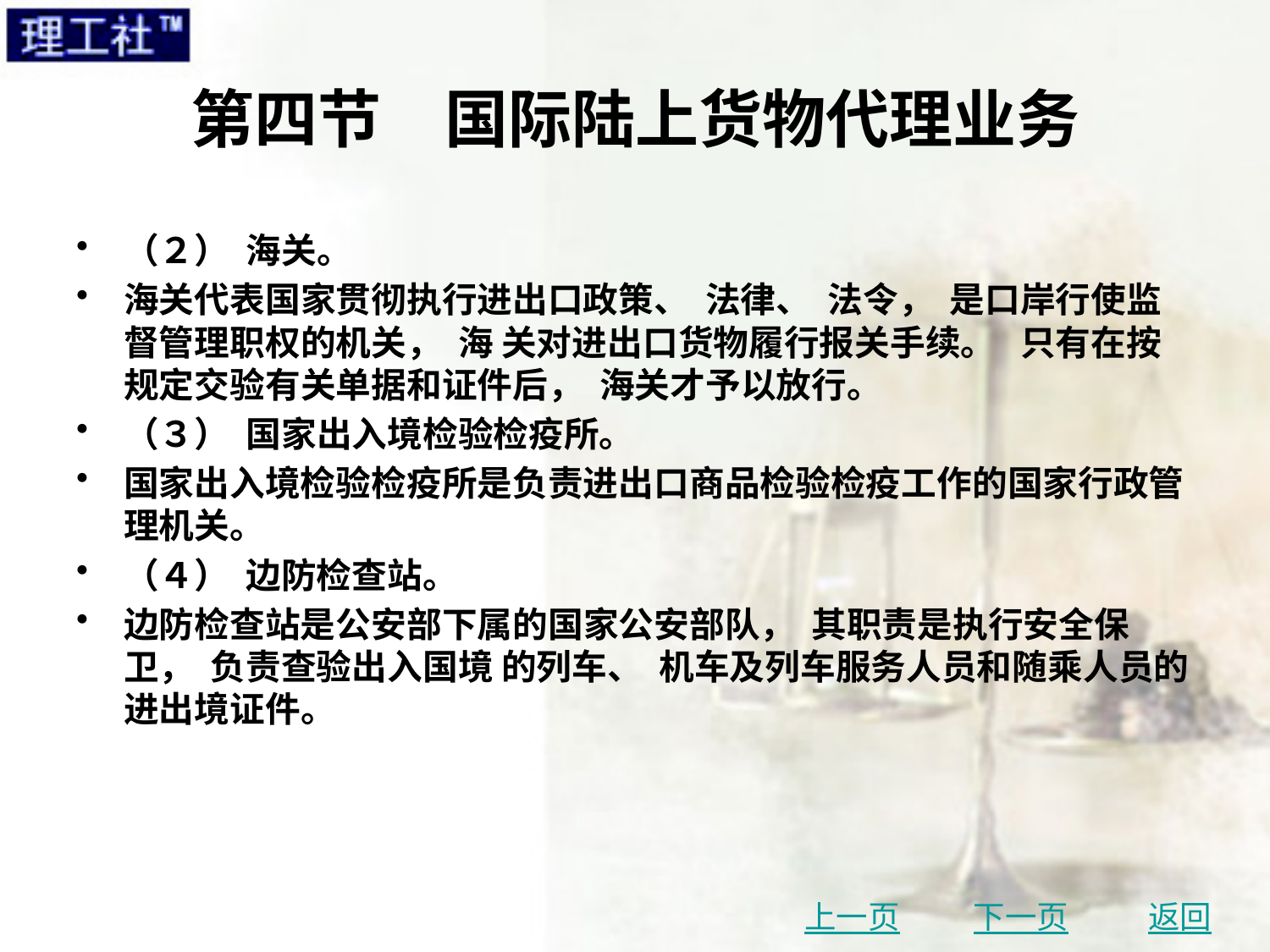

# 第四节　国际陆上货物代理业务
（２）  海关。
海关代表国家贯彻执行进出口政策、  法律、  法令，  是口岸行使监督管理职权的机关，  海 关对进出口货物履行报关手续。   只有在按规定交验有关单据和证件后，  海关才予以放行。
（３）  国家出入境检验检疫所。
国家出入境检验检疫所是负责进出口商品检验检疫工作的国家行政管理机关。
（４）  边防检查站。
边防检查站是公安部下属的国家公安部队，  其职责是执行安全保卫，  负责查验出入国境 的列车、  机车及列车服务人员和随乘人员的进出境证件。

上一页
下一页
返回